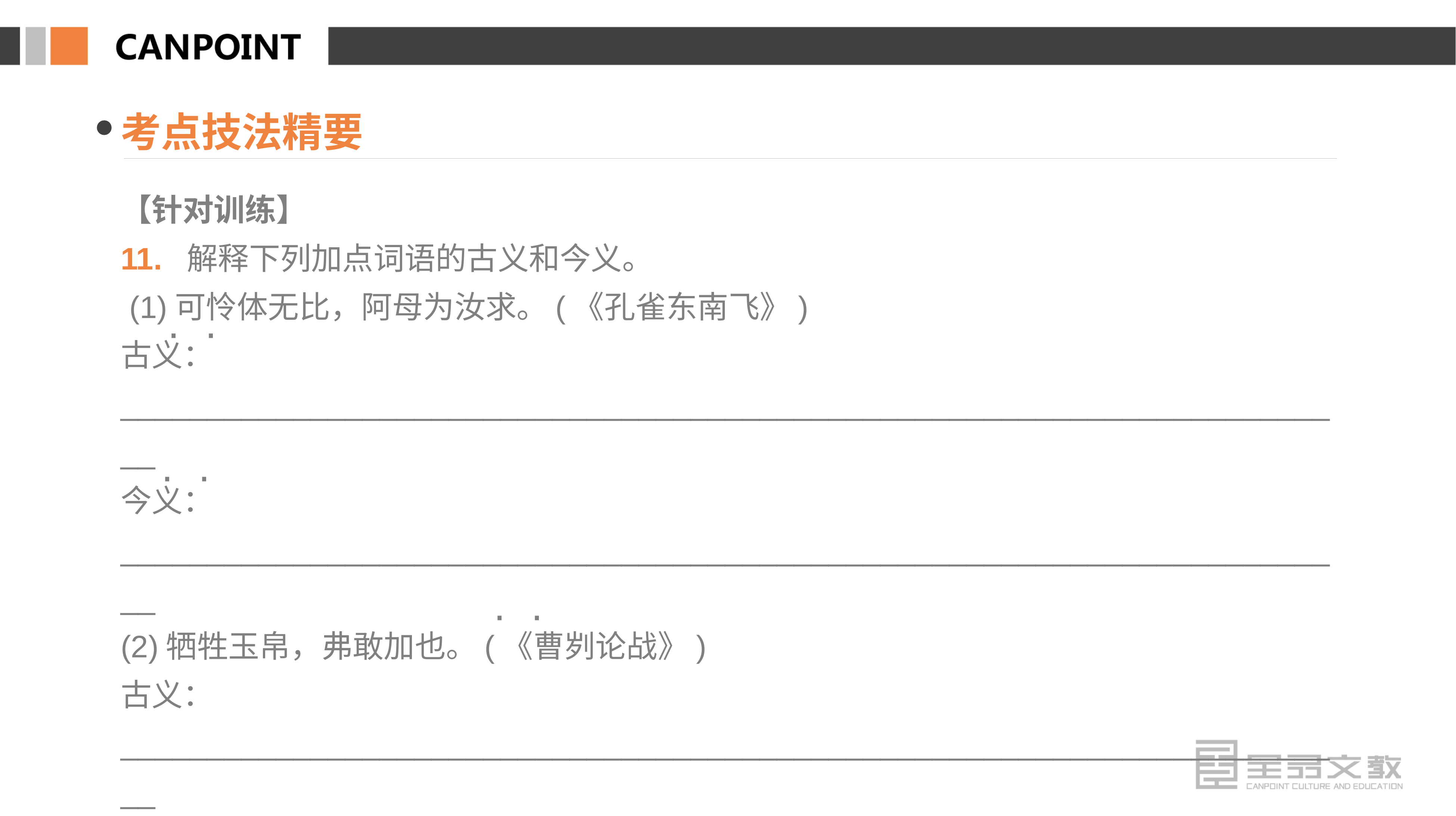

考点技法精要

【针对训练】
11.  解释下列加点词语的古义和今义。
 (1)可怜体无比，阿母为汝求。(《孔雀东南飞》)
古义：________________________________________________________________________
今义：________________________________________________________________________
(2)牺牲玉帛，弗敢加也。(《曹刿论战》)
古义：________________________________________________________________________
今义：________________________________________________________________________
(3)大江东去，浪淘尽，千古风流人物。(《念奴娇·赤壁怀古》)
古义：________________________________________________________________________
今义：________________________________________________________________________
·  ·
·  ·
·  ·